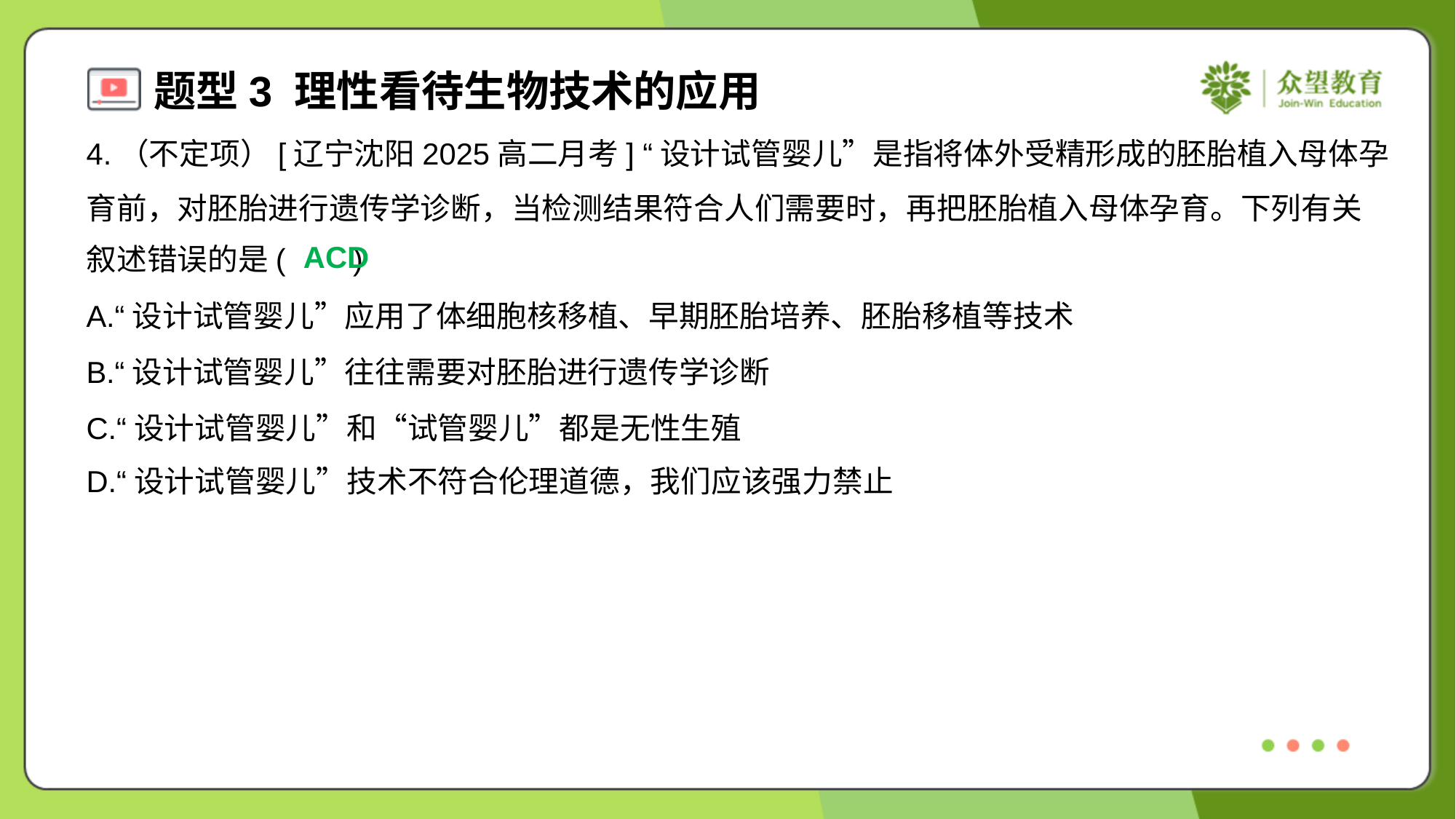

4.（不定项）[辽宁沈阳2025高二月考] “设计试管婴儿”是指将体外受精形成的胚胎植入母体孕
育前，对胚胎进行遗传学诊断，当检测结果符合人们需要时，再把胚胎植入母体孕育。下列有关
叙述错误的是(        )
ACD
A.“设计试管婴儿”应用了体细胞核移植、早期胚胎培养、胚胎移植等技术
B.“设计试管婴儿”往往需要对胚胎进行遗传学诊断
C.“设计试管婴儿”和“试管婴儿”都是无性生殖
D.“设计试管婴儿”技术不符合伦理道德，我们应该强力禁止